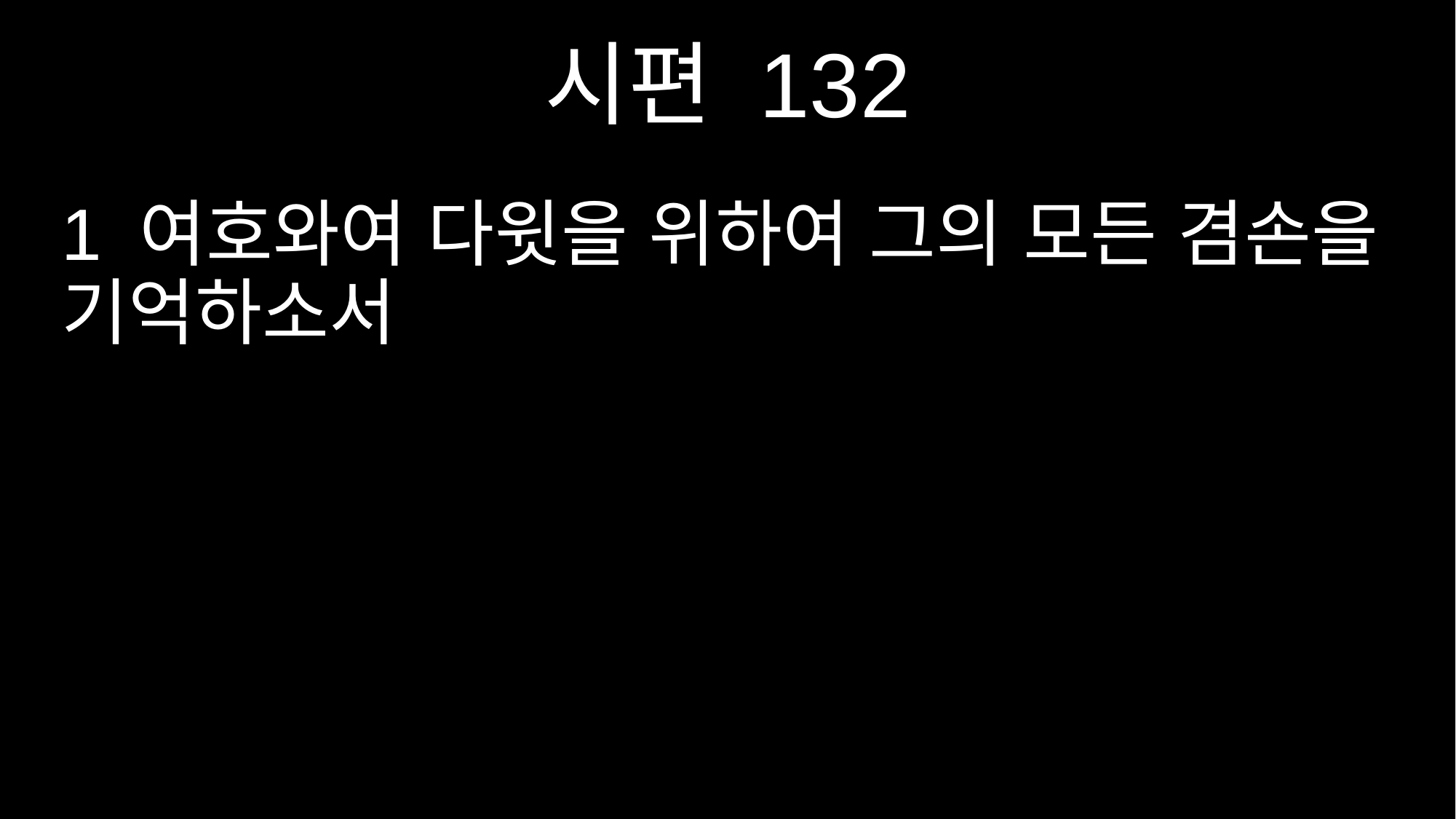

시편 132
1 여호와여 다윗을 위하여 그의 모든 겸손을 기억하소서